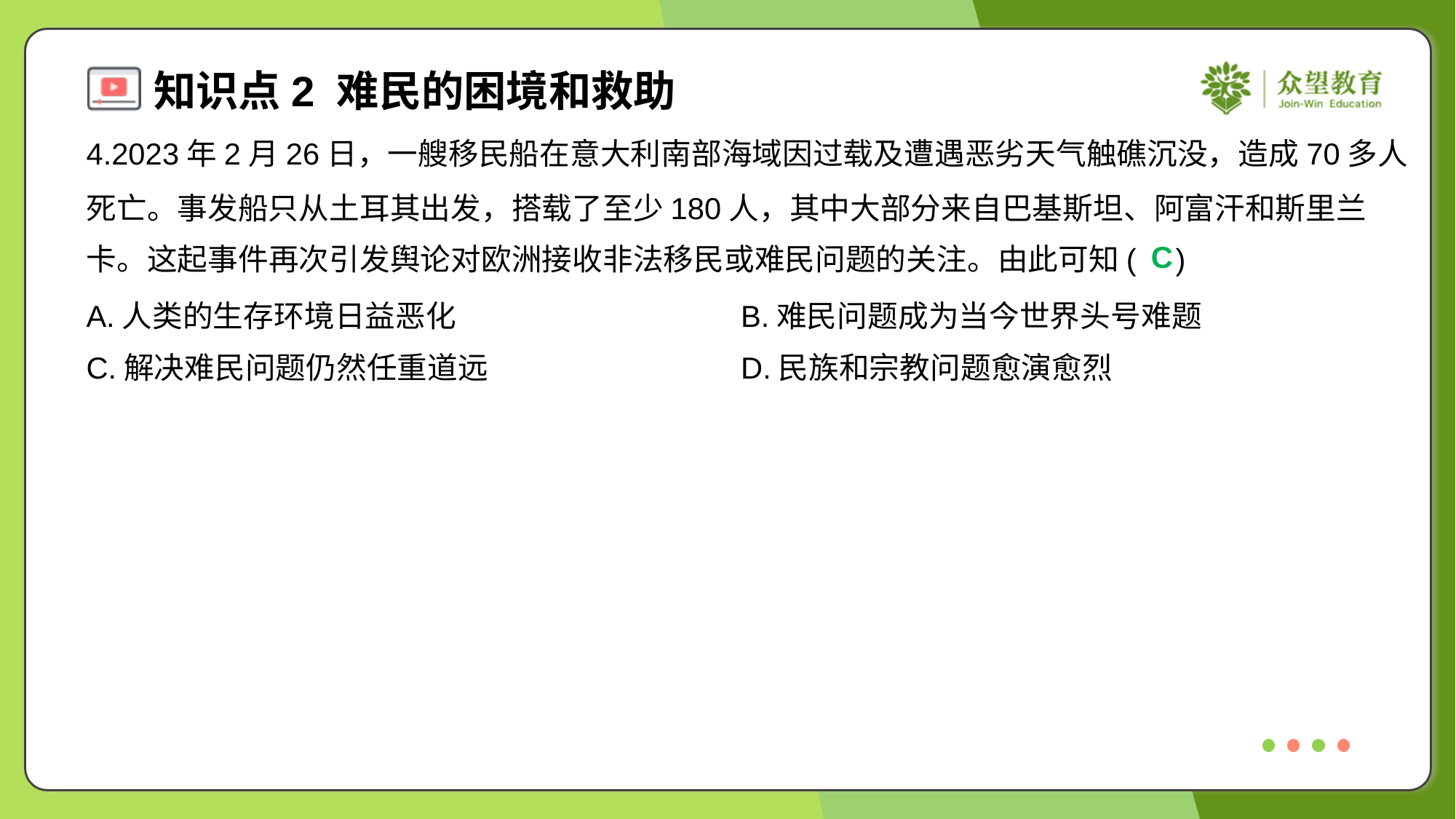

4.2023年2月26日，一艘移民船在意大利南部海域因过载及遭遇恶劣天气触礁沉没，造成70多人
死亡。事发船只从土耳其出发，搭载了至少180人，其中大部分来自巴基斯坦、阿富汗和斯里兰
卡。这起事件再次引发舆论对欧洲接收非法移民或难民问题的关注。由此可知(     )
C
A.人类的生存环境日益恶化	B.难民问题成为当今世界头号难题
C.解决难民问题仍然任重道远	D.民族和宗教问题愈演愈烈